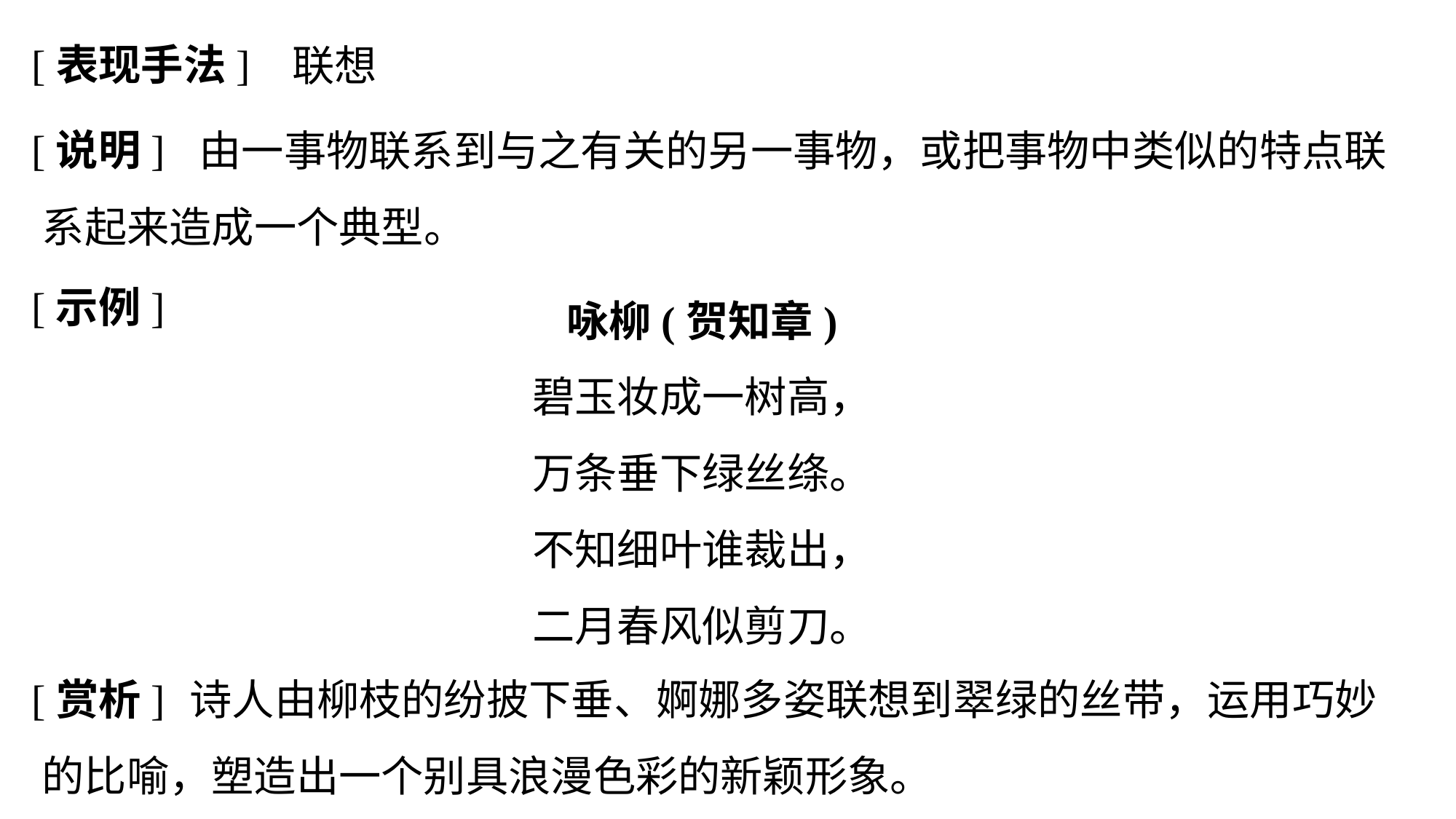

[表现手法]
联想
[说明]
	    由一事物联系到与之有关的另一事物，或把事物中类似的特点联系起来造成一个典型。
[示例]
咏柳(贺知章)
碧玉妆成一树高，
万条垂下绿丝绦。
不知细叶谁裁出，
二月春风似剪刀。
[赏析]
	   诗人由柳枝的纷披下垂、婀娜多姿联想到翠绿的丝带，运用巧妙的比喻，塑造出一个别具浪漫色彩的新颖形象。